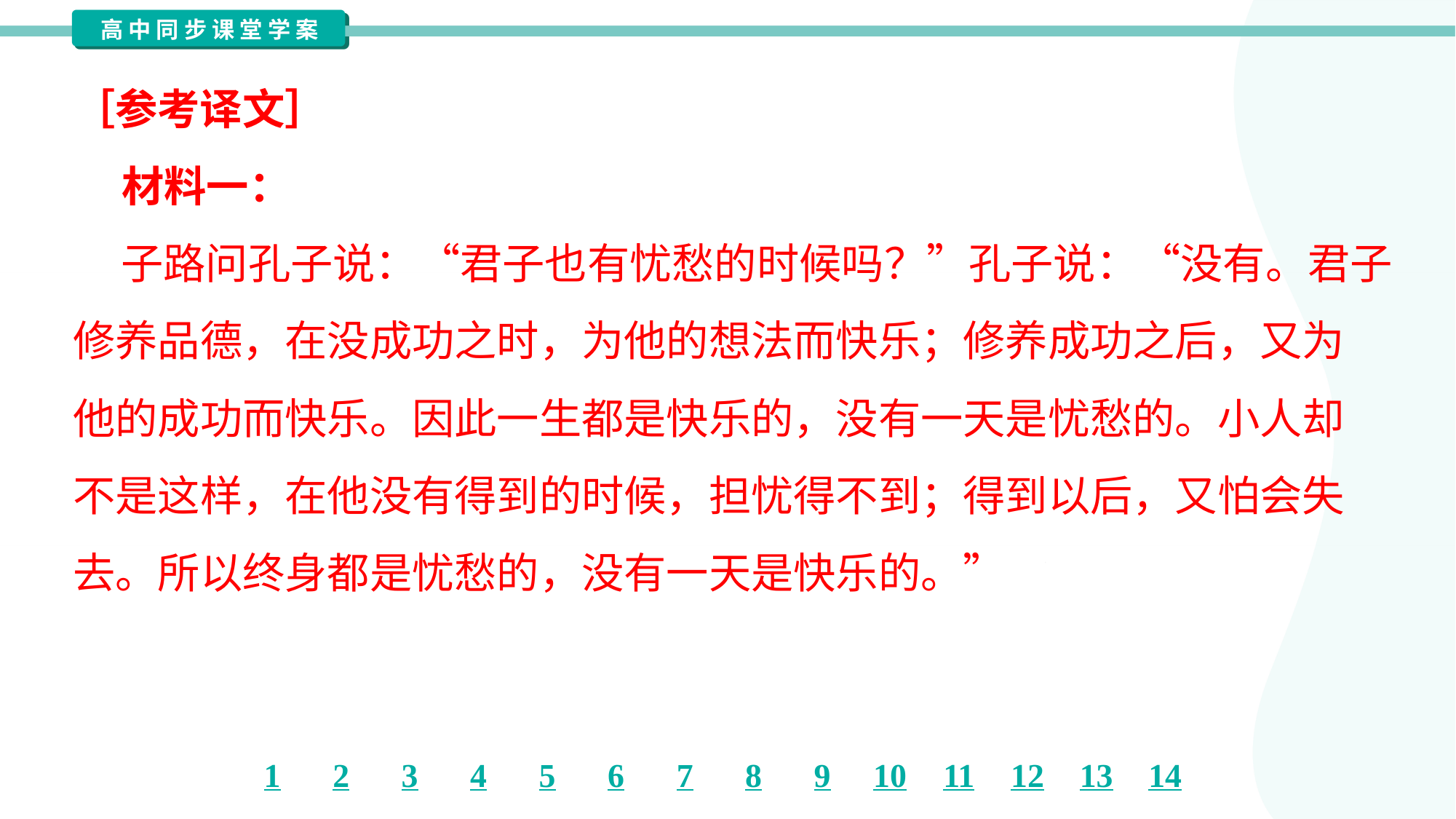

［参考译文］
    材料一：
    子路问孔子说：“君子也有忧愁的时候吗？”孔子说：“没有。君子
修养品德，在没成功之时，为他的想法而快乐；修养成功之后，又为
他的成功而快乐。因此一生都是快乐的，没有一天是忧愁的。小人却
不是这样，在他没有得到的时候，担忧得不到；得到以后，又怕会失
去。所以终身都是忧愁的，没有一天是快乐的。”